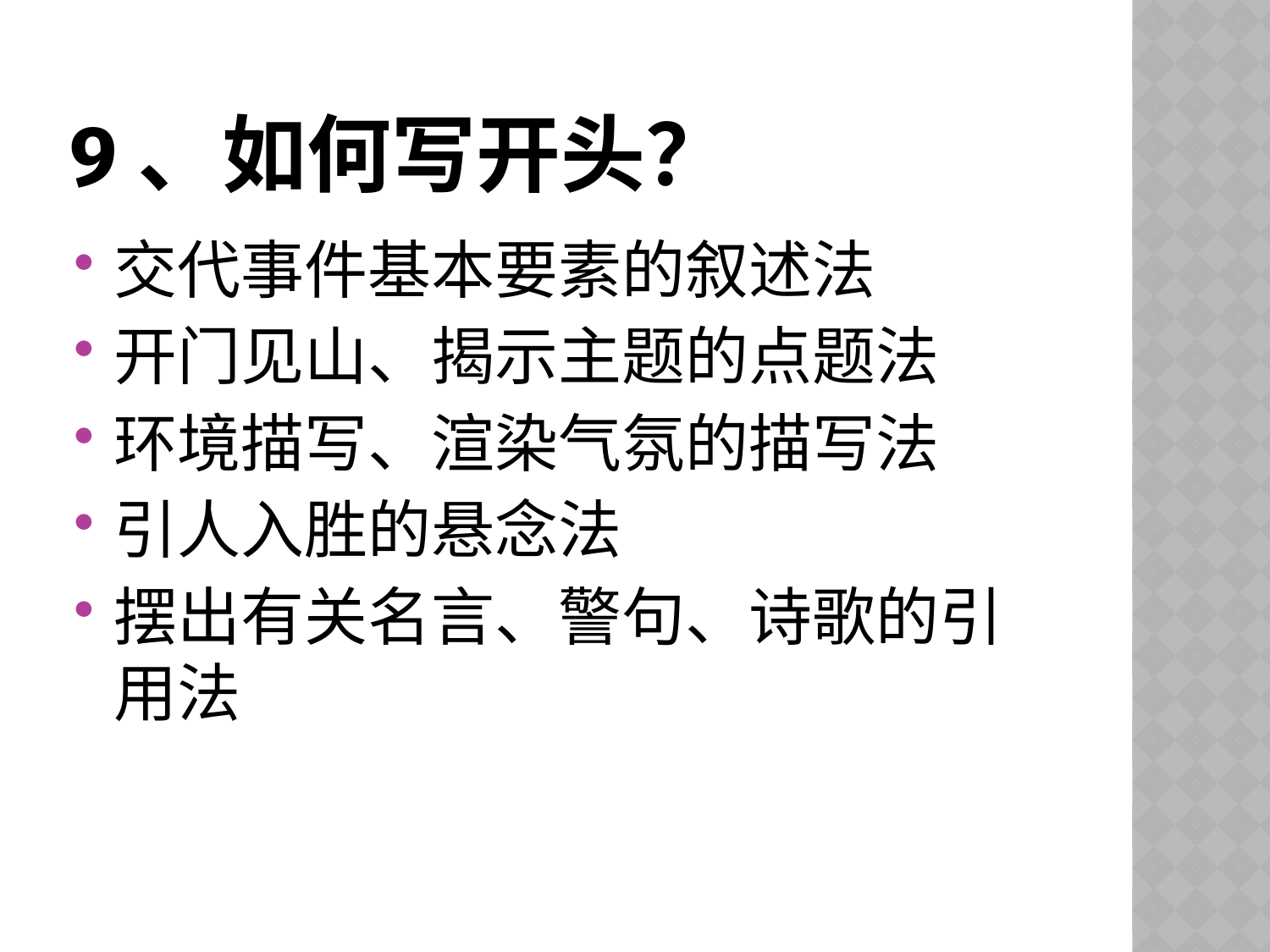

# 9、如何写开头？
交代事件基本要素的叙述法
开门见山、揭示主题的点题法
环境描写、渲染气氛的描写法
引人入胜的悬念法
摆出有关名言、警句、诗歌的引用法